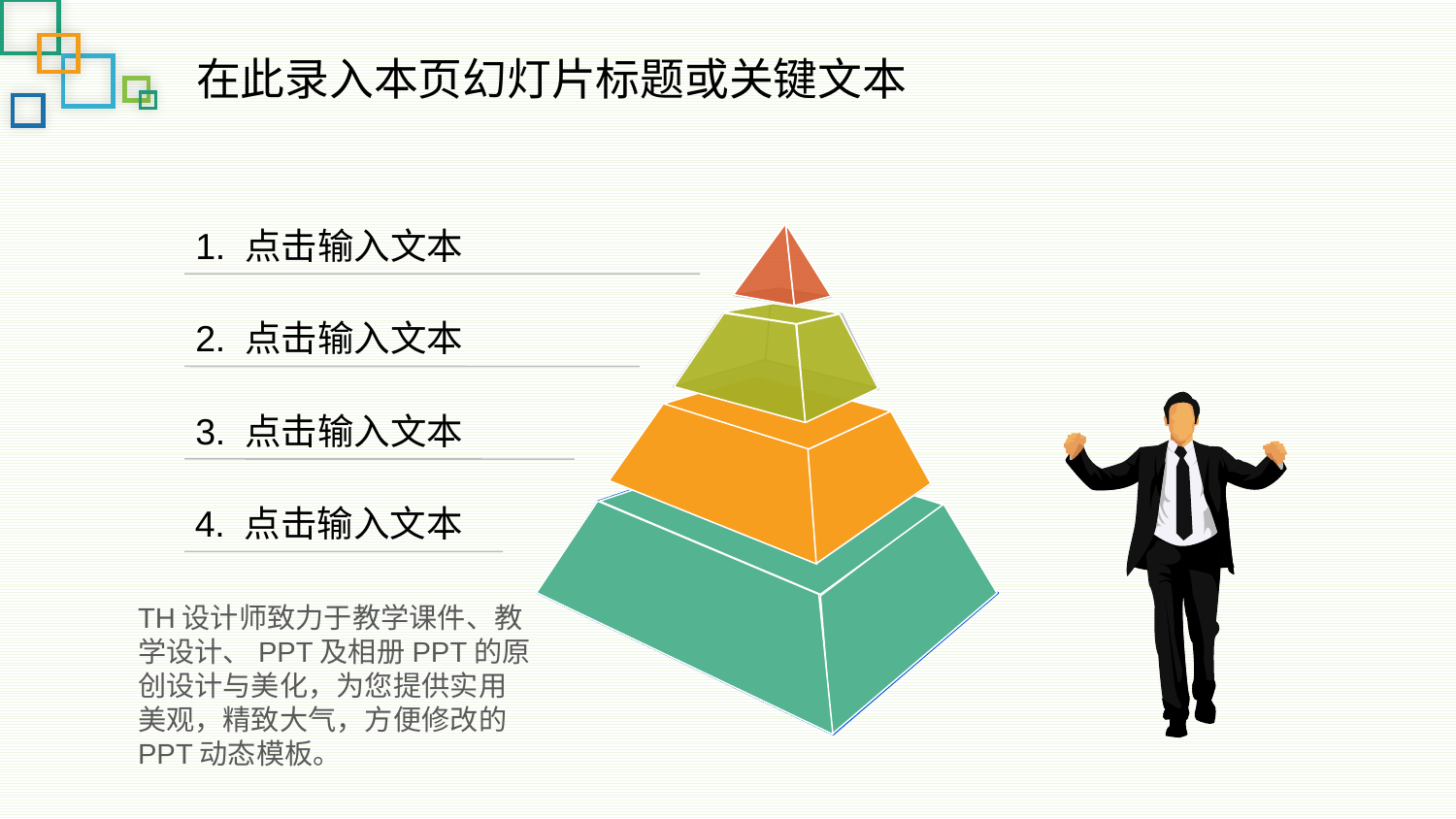

在此录入本页幻灯片标题或关键文本
1. 点击输入文本

2. 点击输入文本

3. 点击输入文本

4. 点击输入文本

TH设计师致力于教学课件、教学设计、PPT及相册PPT的原创设计与美化，为您提供实用美观，精致大气，方便修改的PPT动态模板。